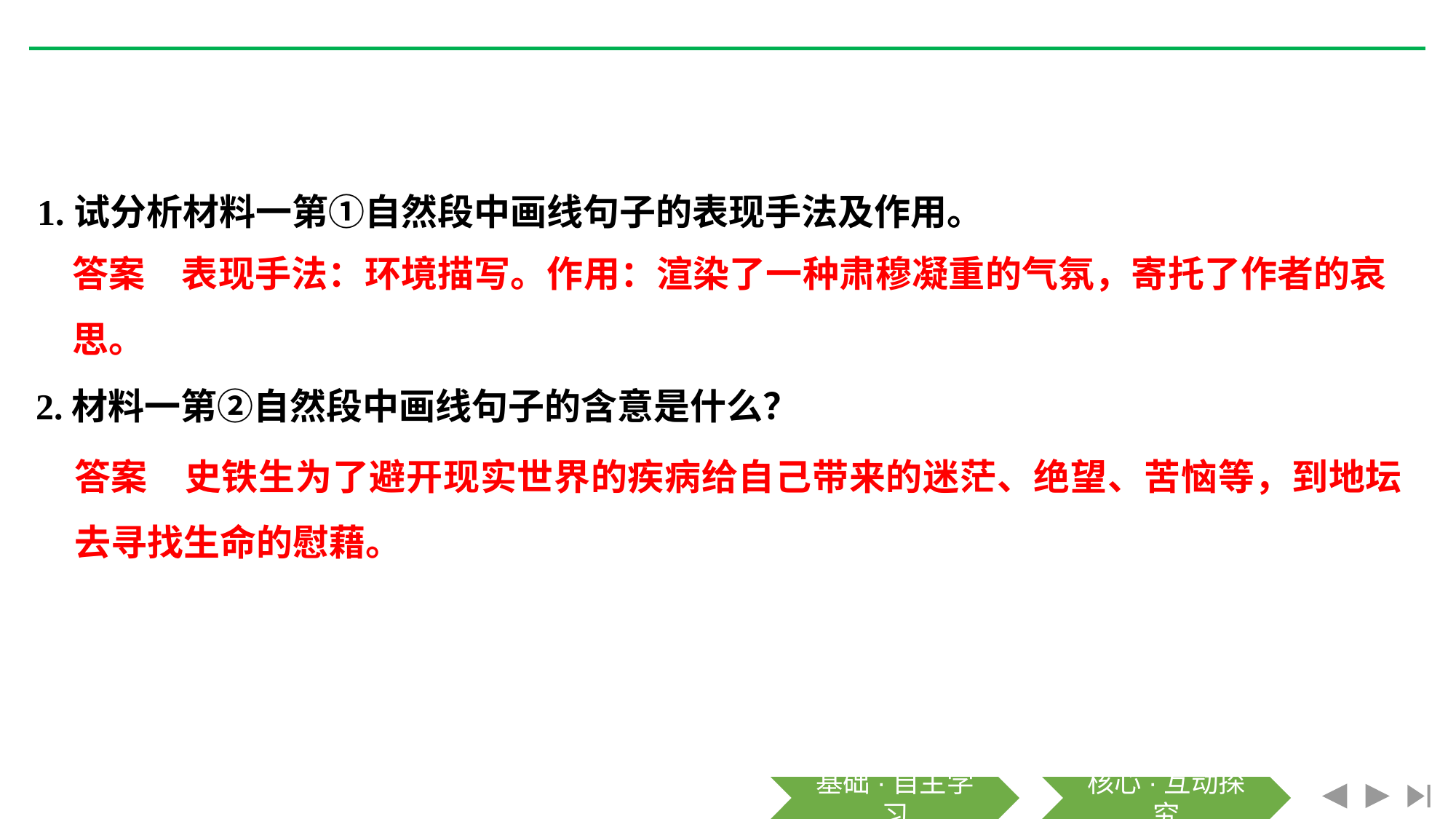

1.试分析材料一第①自然段中画线句子的表现手法及作用。
答案　表现手法：环境描写。作用：渲染了一种肃穆凝重的气氛，寄托了作者的哀思。
2.材料一第②自然段中画线句子的含意是什么？
答案　史铁生为了避开现实世界的疾病给自己带来的迷茫、绝望、苦恼等，到地坛去寻找生命的慰藉。